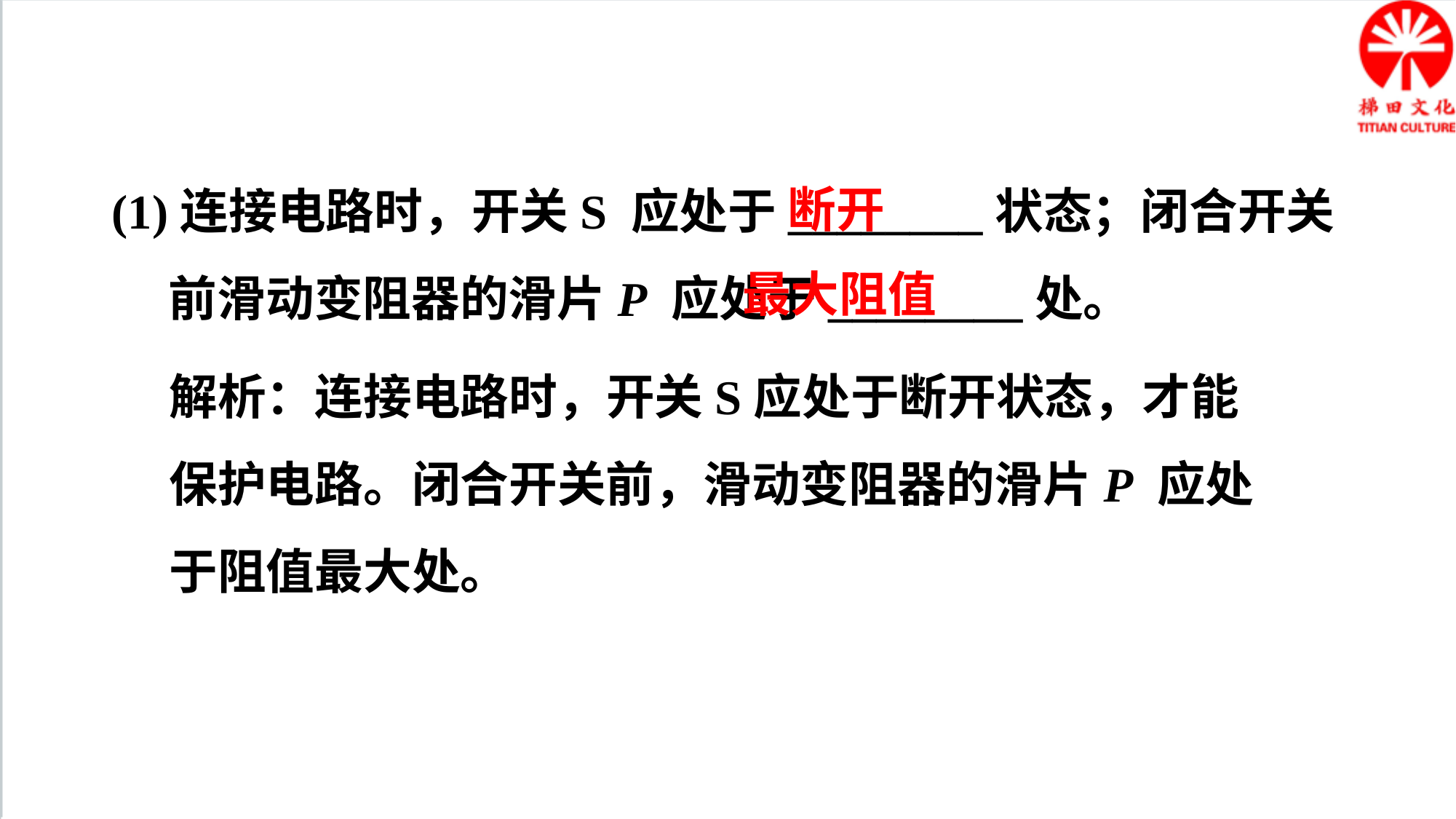

断开
(1)连接电路时，开关S 应处于________状态；闭合开关前滑动变阻器的滑片P 应处于________处。
最大阻值
解析：连接电路时，开关S应处于断开状态，才能保护电路。闭合开关前，滑动变阻器的滑片P 应处于阻值最大处。